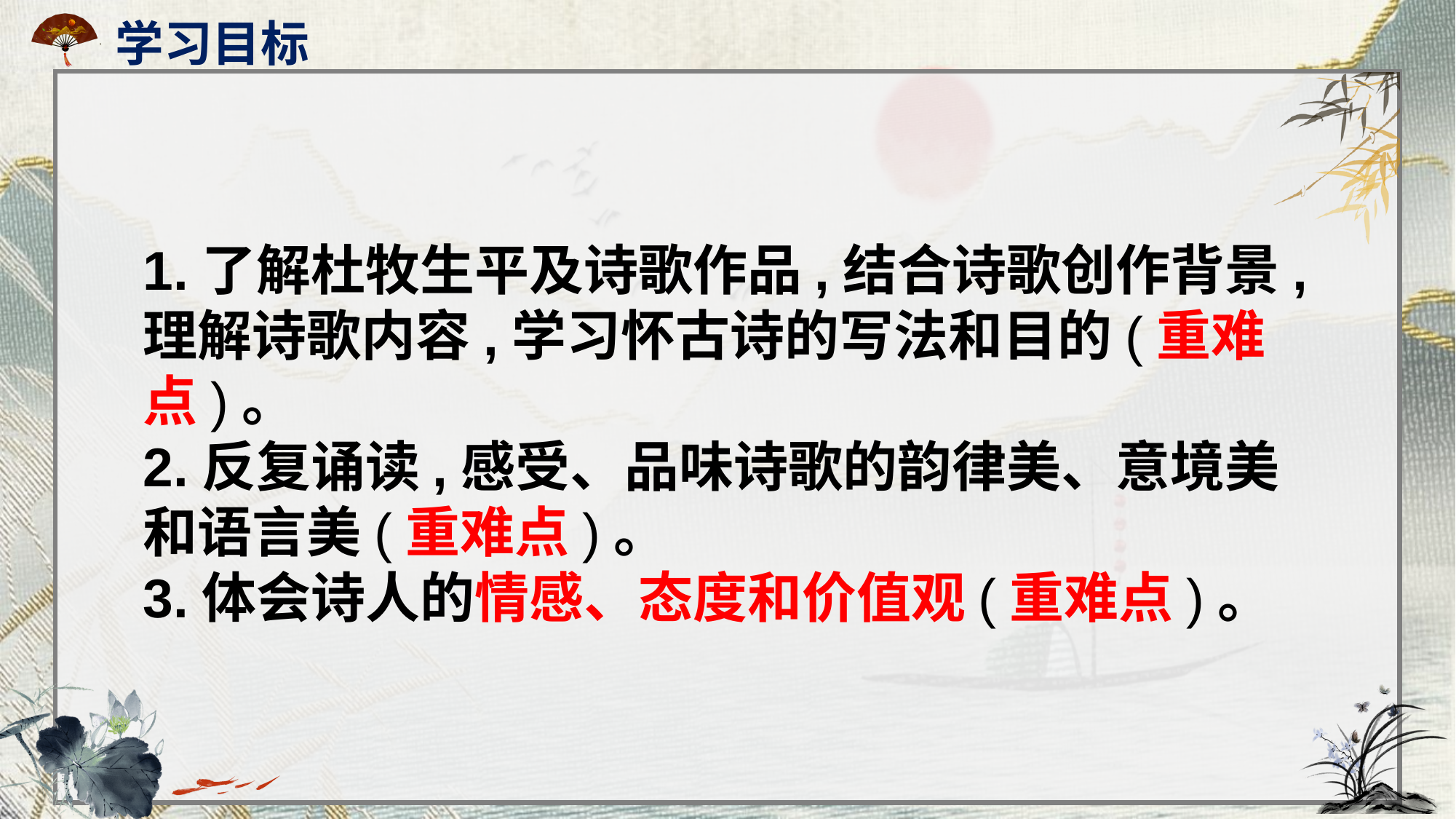

学习目标
1.了解杜牧生平及诗歌作品,结合诗歌创作背景,理解诗歌内容,学习怀古诗的写法和目的(重难点)。
2.反复诵读,感受、品味诗歌的韵律美、意境美和语言美(重难点)。
3.体会诗人的情感、态度和价值观(重难点)。